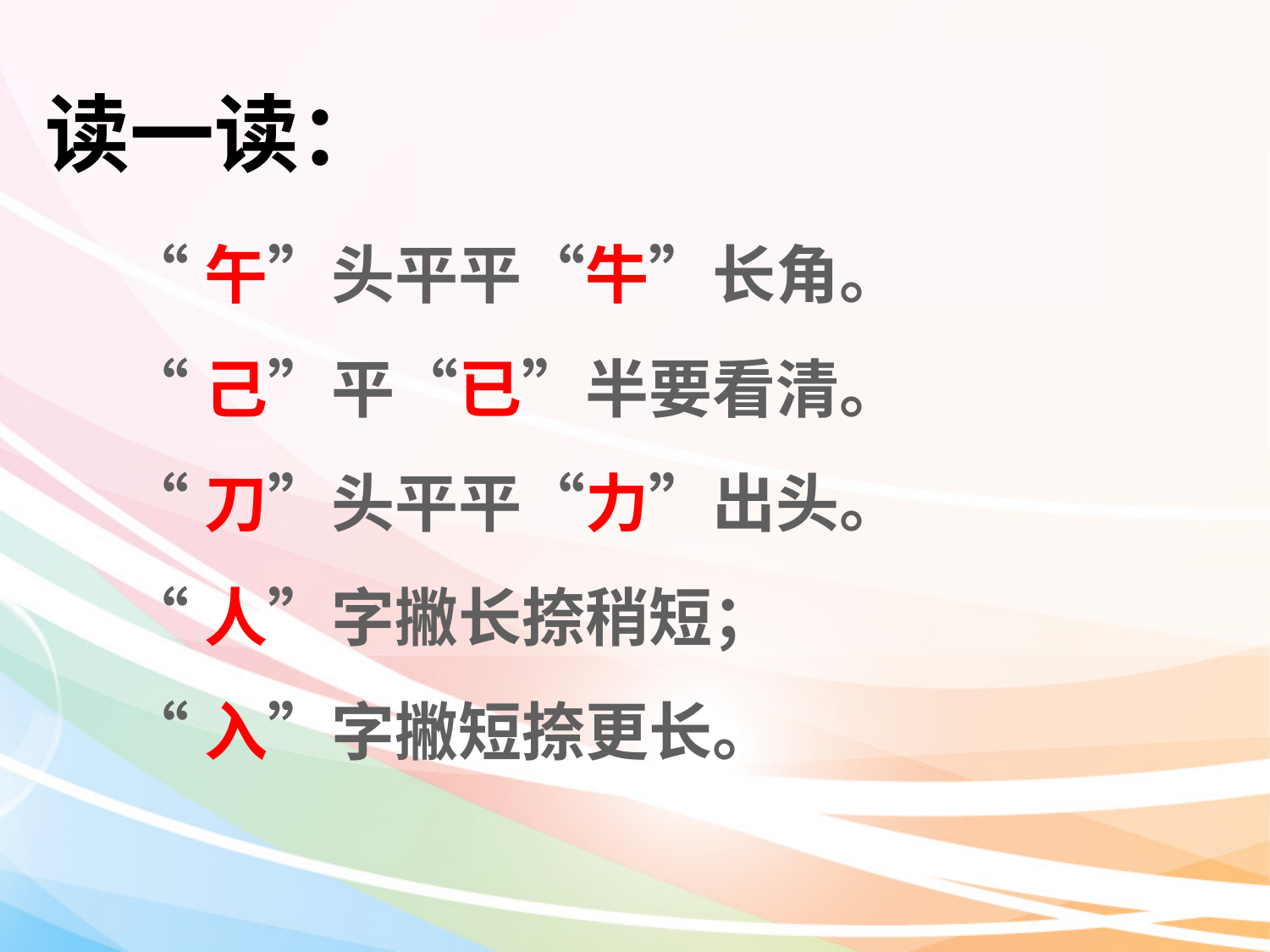

读一读：
“午”头平平“牛”长角。
“己”平“已”半要看清。
“刀”头平平“力”出头。
“人”字撇长捺稍短；
“入”字撇短捺更长。